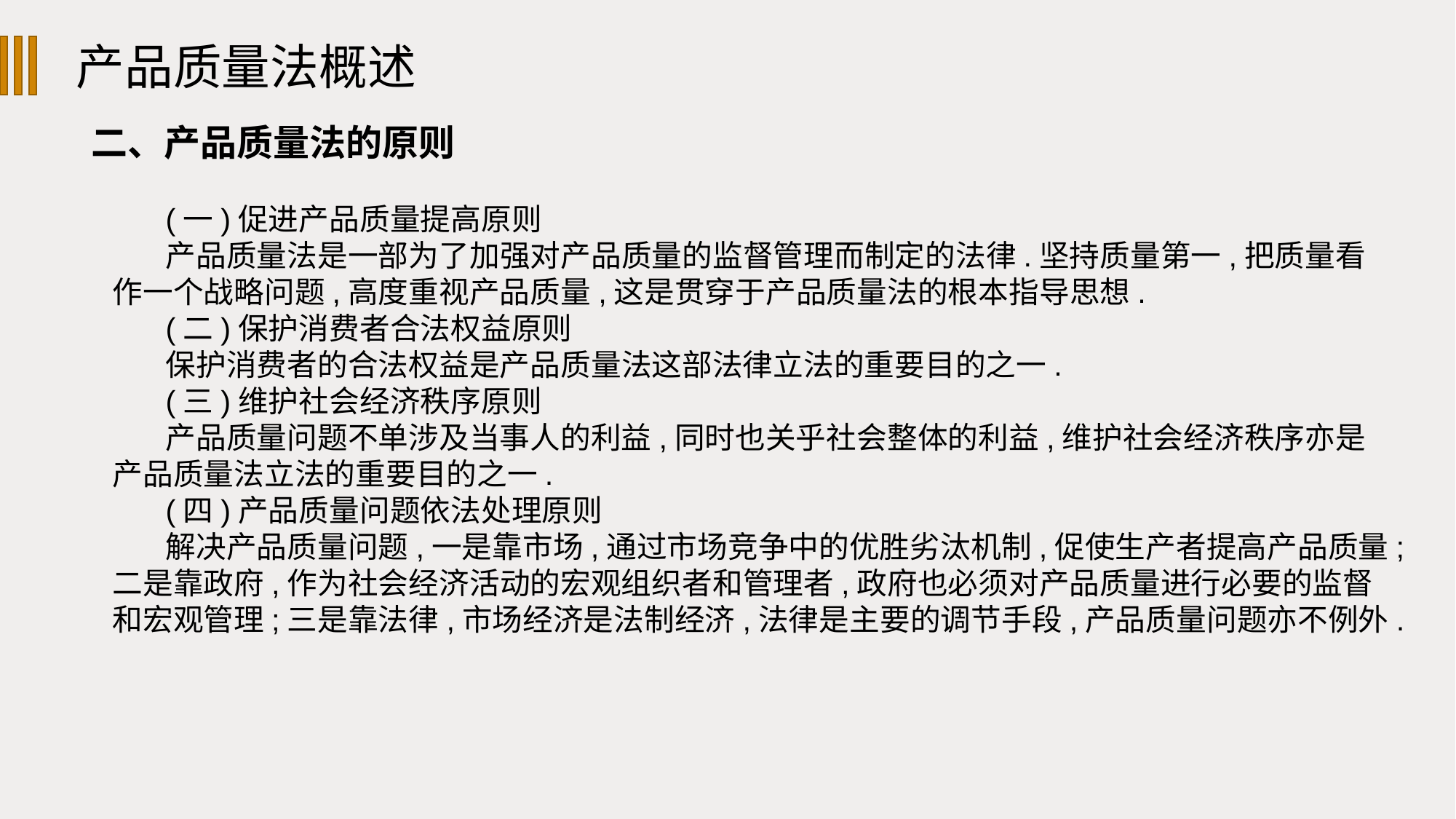

产品质量法概述

二、产品质量法的原则

(一)促进产品质量提高原则
产品质量法是一部为了加强对产品质量的监督管理而制定的法律.坚持质量第一,把质量看作一个战略问题,高度重视产品质量,这是贯穿于产品质量法的根本指导思想.
(二)保护消费者合法权益原则
保护消费者的合法权益是产品质量法这部法律立法的重要目的之一.
(三)维护社会经济秩序原则
产品质量问题不单涉及当事人的利益,同时也关乎社会整体的利益,维护社会经济秩序亦是产品质量法立法的重要目的之一.
(四)产品质量问题依法处理原则
解决产品质量问题,一是靠市场,通过市场竞争中的优胜劣汰机制,促使生产者提高产品质量;二是靠政府,作为社会经济活动的宏观组织者和管理者,政府也必须对产品质量进行必要的监督和宏观管理;三是靠法律,市场经济是法制经济,法律是主要的调节手段,产品质量问题亦不例外.